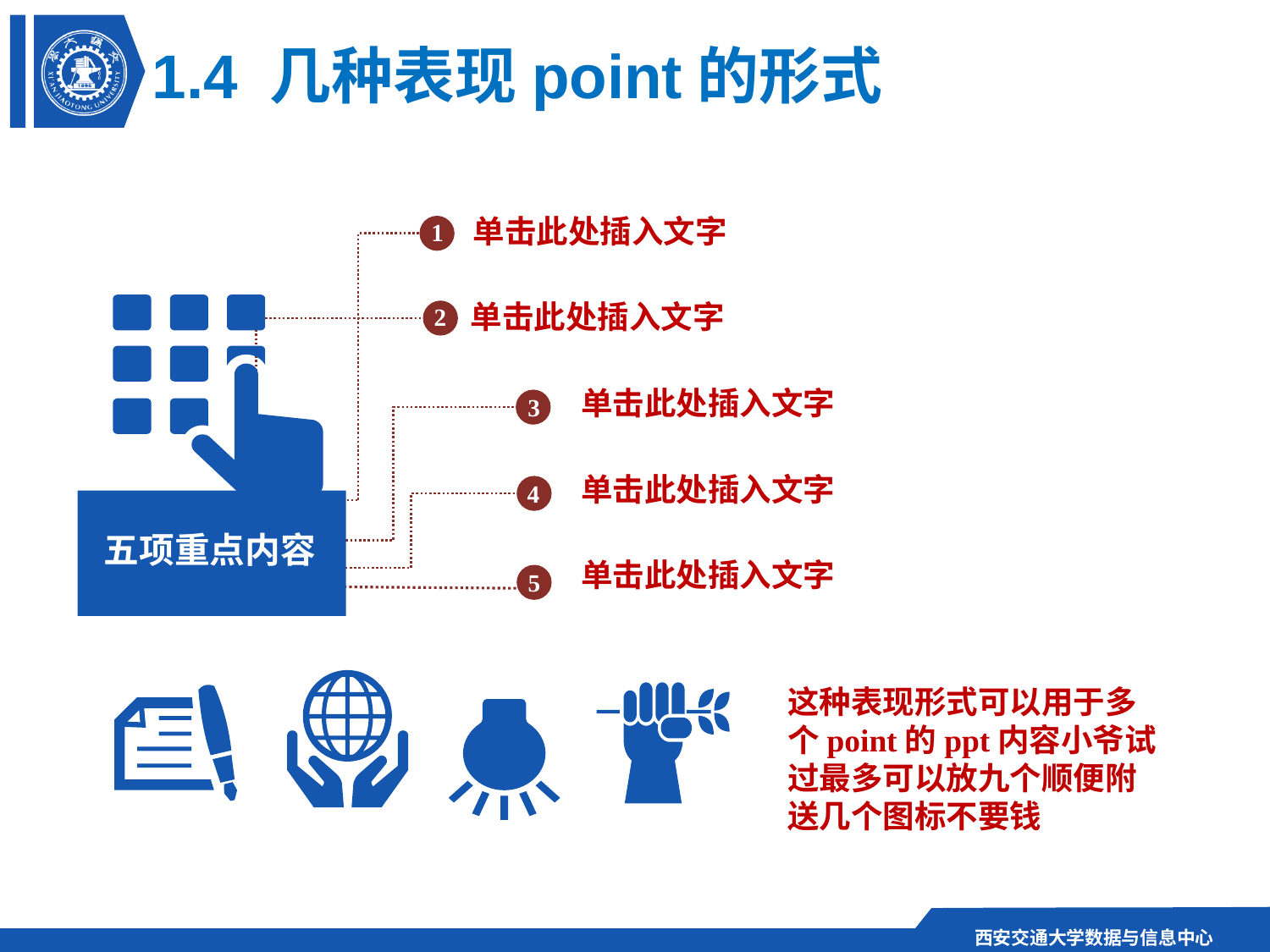

1.4 几种表现point的形式
单击此处插入文字
1

单击此处插入文字

2

单击此处插入文字
3

单击此处插入文字
4

五项重点内容
单击此处插入文字
5

这种表现形式可以用于多个point的ppt内容小爷试过最多可以放九个顺便附送几个图标不要钱